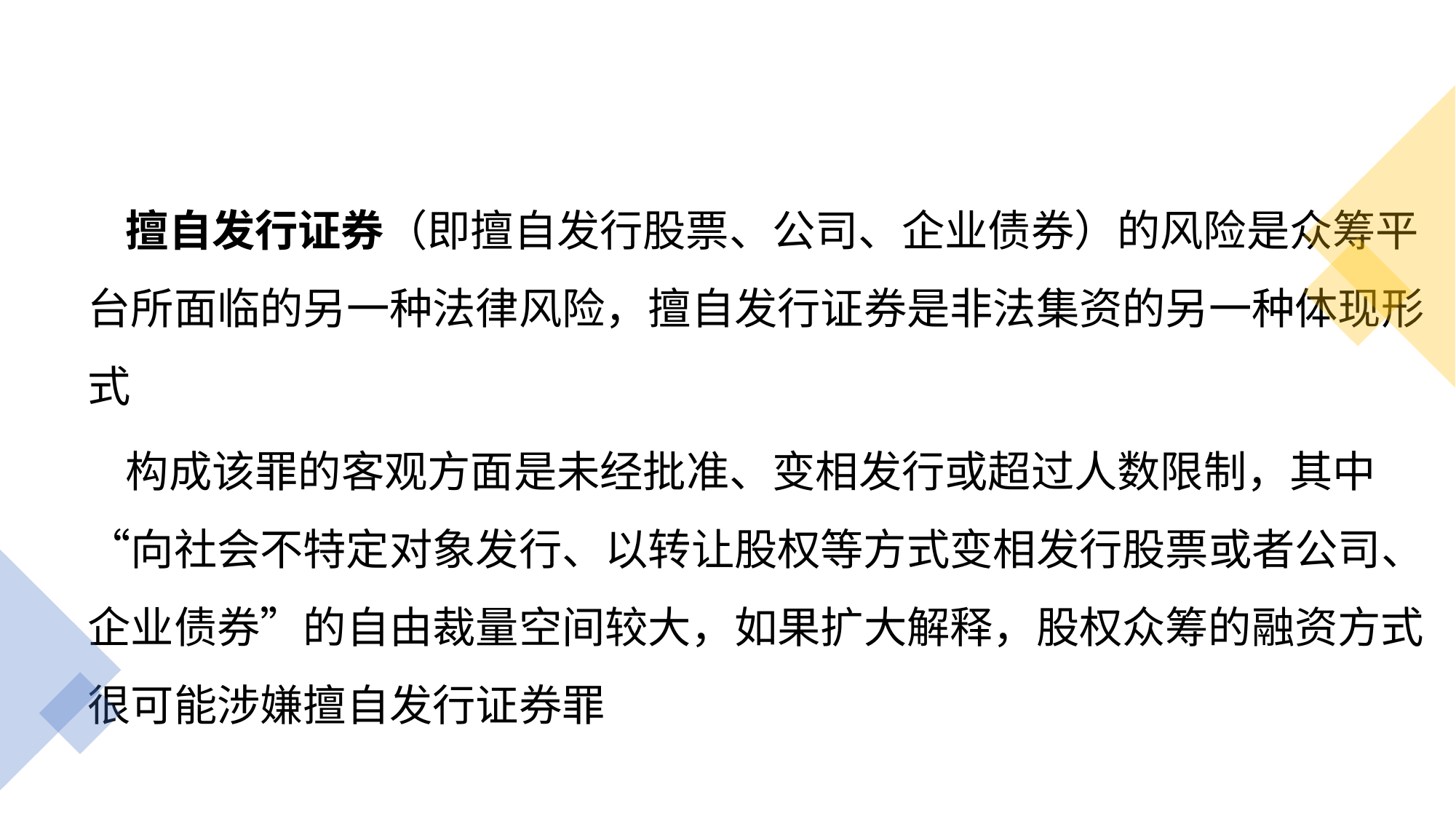

擅自发行证券（即擅自发行股票、公司、企业债券）的风险是众筹平台所面临的另一种法律风险，擅自发行证券是非法集资的另一种体现形式
   构成该罪的客观方面是未经批准、变相发行或超过人数限制，其中“向社会不特定对象发行、以转让股权等方式变相发行股票或者公司、企业债券”的自由裁量空间较大，如果扩大解释，股权众筹的融资方式很可能涉嫌擅自发行证券罪